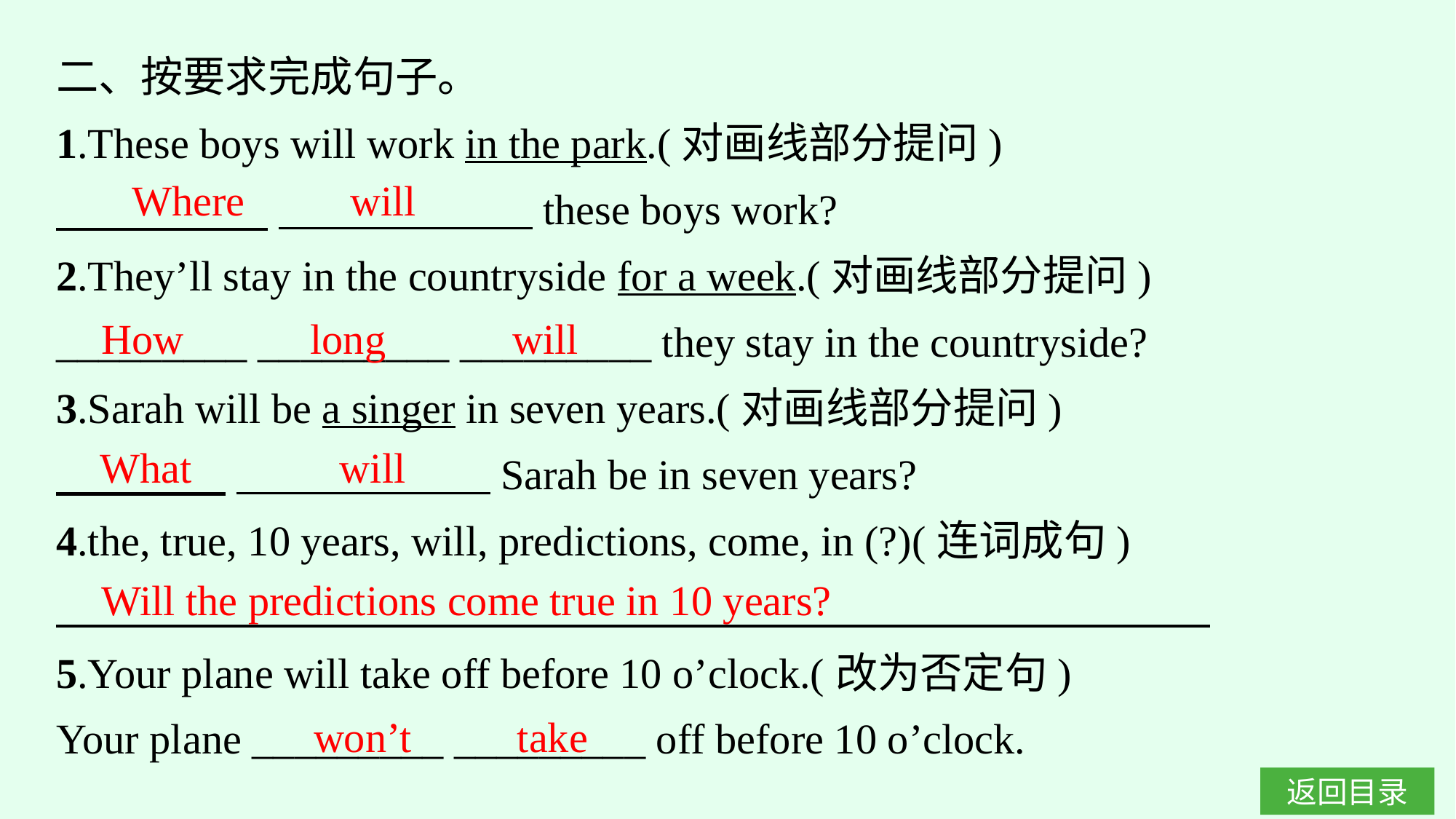

二、按要求完成句子。
1.These boys will work in the park.(对画线部分提问)
　　　　　 　　　　　　these boys work?
2.They’ll stay in the countryside for a week.(对画线部分提问)
_________ _________ _________ they stay in the countryside?
3.Sarah will be a singer in seven years.(对画线部分提问)
　　　　 　　　　　　Sarah be in seven years?
4.the, true, 10 years, will, predictions, come, in (?)(连词成句)

5.Your plane will take off before 10 o’clock.(改为否定句)
Your plane _________ _________ off before 10 o’clock.
Where          will
How            long            will
What              will
Will the predictions come true in 10 years?
won’t          take